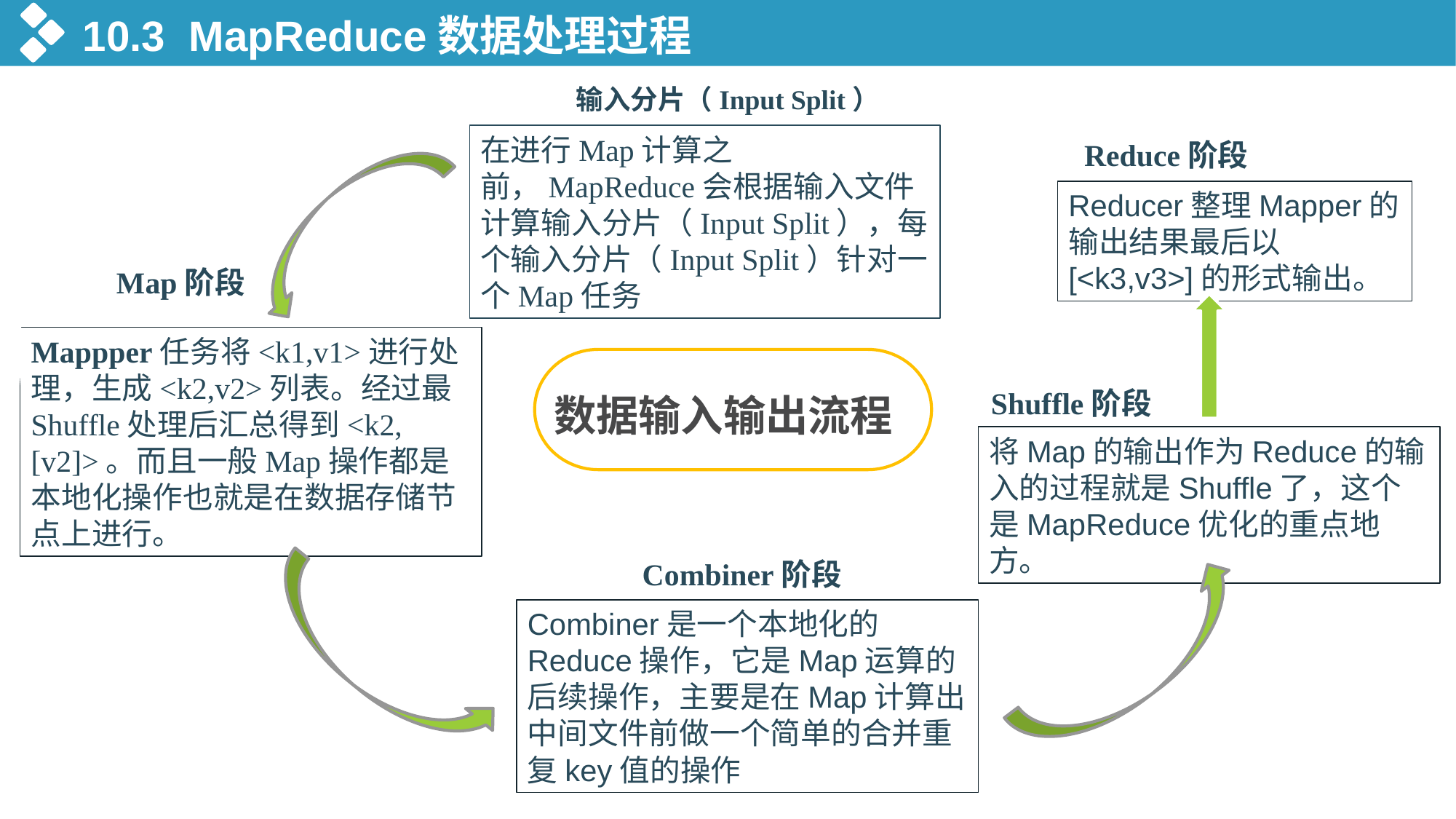

10.3  MapReduce数据处理过程
输入分片（Input Split）

在进行Map计算之前，MapReduce会根据输入文件计算输入分片（Input Split），每个输入分片（Input Split）针对一个Map任务
Reduce阶段
Reducer整理Mapper的输出结果最后以[<k3,v3>]的形式输出。

Map阶段

Mappper任务将<k1,v1>进行处理，生成<k2,v2>列表。经过最Shuffle处理后汇总得到<k2,[v2]>。而且一般Map操作都是本地化操作也就是在数据存储节点上进行。

Shuffle阶段
数据输入输出流程
将Map的输出作为Reduce的输入的过程就是Shuffle了，这个是MapReduce优化的重点地方。

Combiner阶段
Combiner是一个本地化的Reduce操作，它是Map运算的后续操作，主要是在Map计算出中间文件前做一个简单的合并重复key值的操作